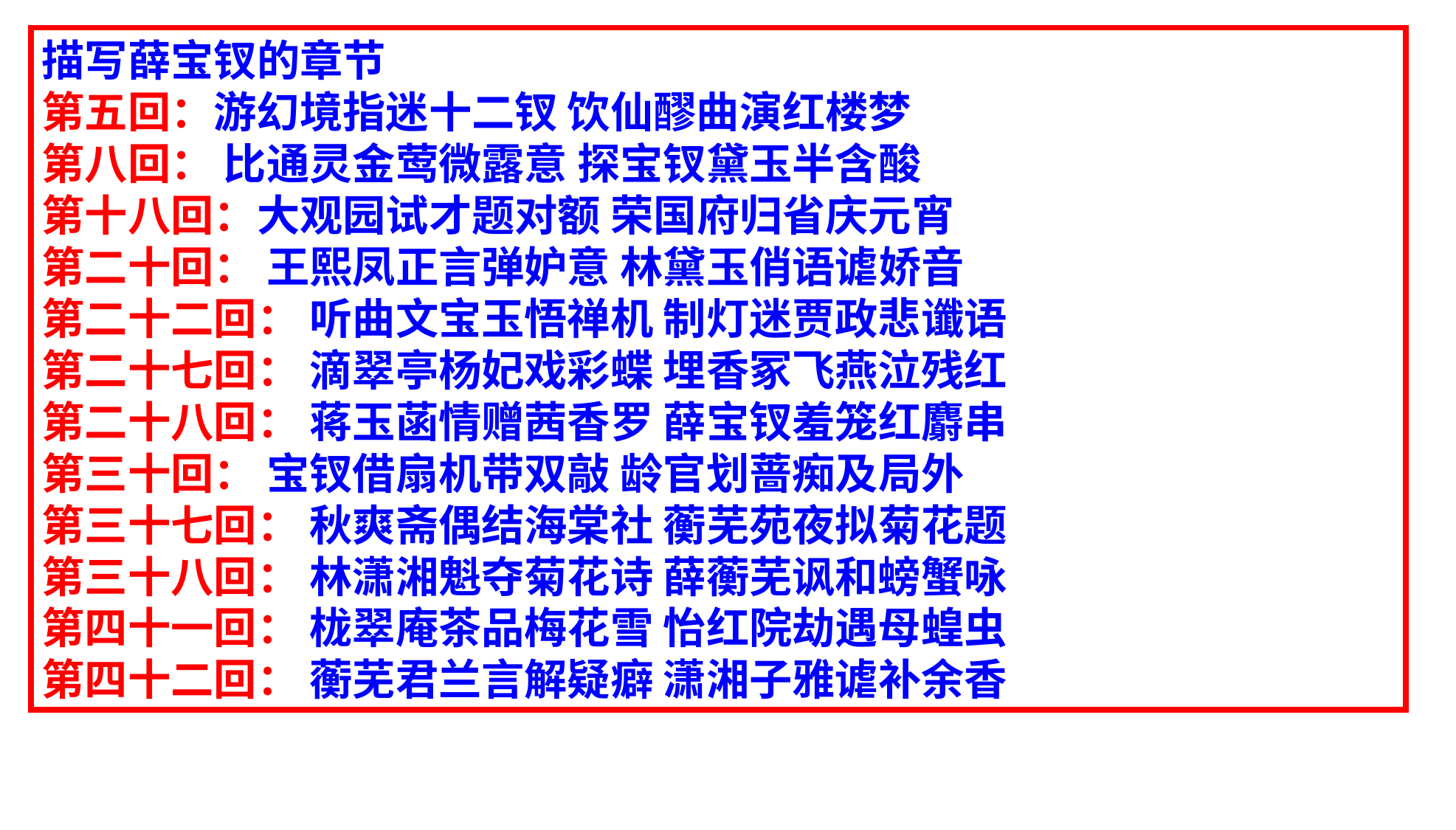

描写薛宝钗的章节
第五回：游幻境指迷十二钗 饮仙醪曲演红楼梦
第八回： 比通灵金莺微露意 探宝钗黛玉半含酸
第十八回：大观园试才题对额 荣国府归省庆元宵
第二十回： 王熙凤正言弹妒意 林黛玉俏语谑娇音
第二十二回： 听曲文宝玉悟禅机 制灯迷贾政悲谶语
第二十七回： 滴翠亭杨妃戏彩蝶 埋香冢飞燕泣残红
第二十八回： 蒋玉菡情赠茜香罗 薛宝钗羞笼红麝串
第三十回： 宝钗借扇机带双敲 龄官划蔷痴及局外
第三十七回： 秋爽斋偶结海棠社 蘅芜苑夜拟菊花题
第三十八回： 林潇湘魁夺菊花诗 薛蘅芜讽和螃蟹咏
第四十一回： 栊翠庵茶品梅花雪 怡红院劫遇母蝗虫
第四十二回： 蘅芜君兰言解疑癖 潇湘子雅谑补余香